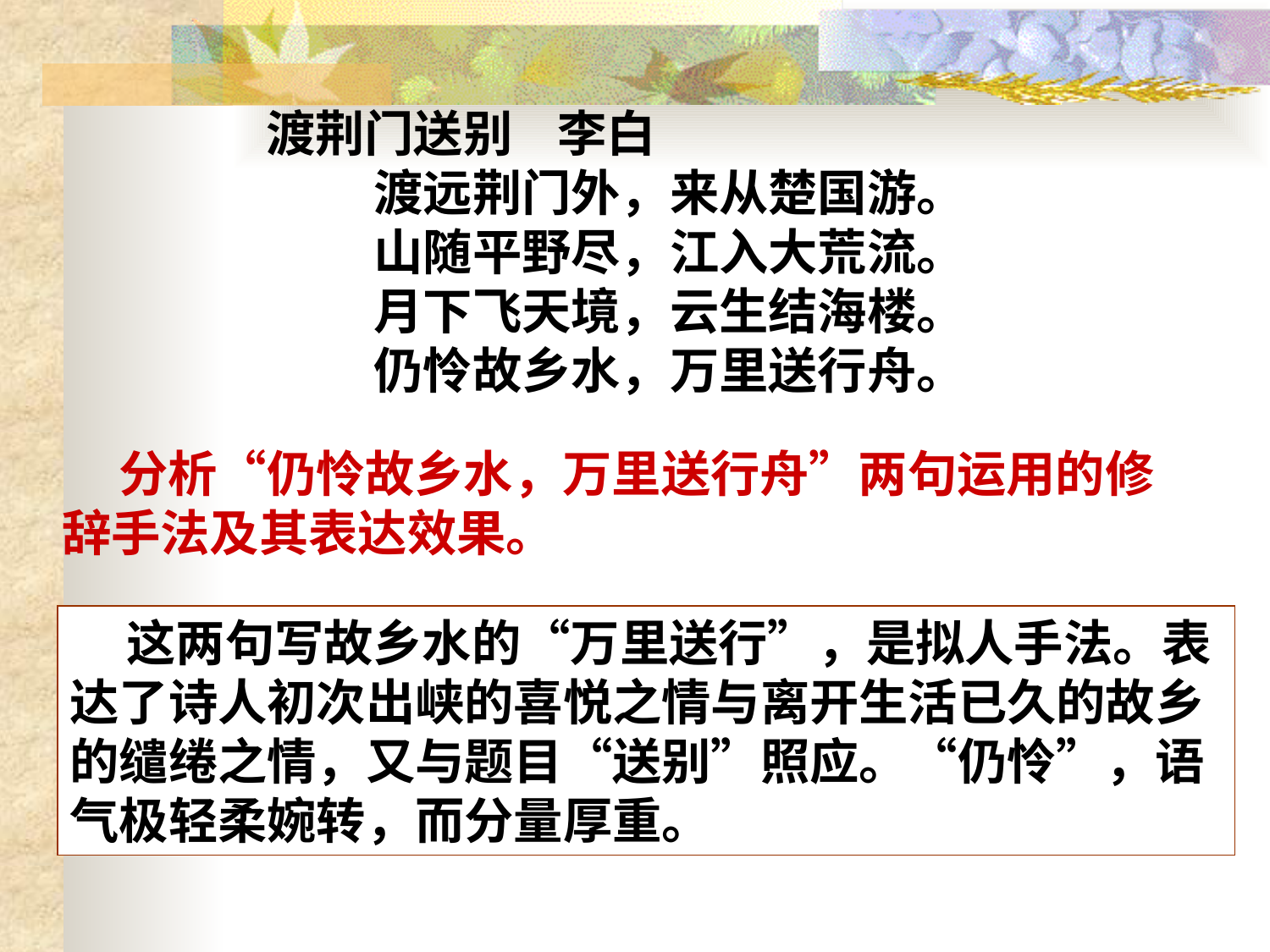

渡荆门送别    李白
渡远荆门外，来从楚国游。
山随平野尽，江入大荒流。
月下飞天境，云生结海楼。
仍怜故乡水，万里送行舟。
    分析“仍怜故乡水，万里送行舟”两句运用的修辞手法及其表达效果。
    这两句写故乡水的“万里送行”，是拟人手法。表达了诗人初次出峡的喜悦之情与离开生活已久的故乡的缱绻之情，又与题目“送别”照应。“仍怜”，语气极轻柔婉转，而分量厚重。